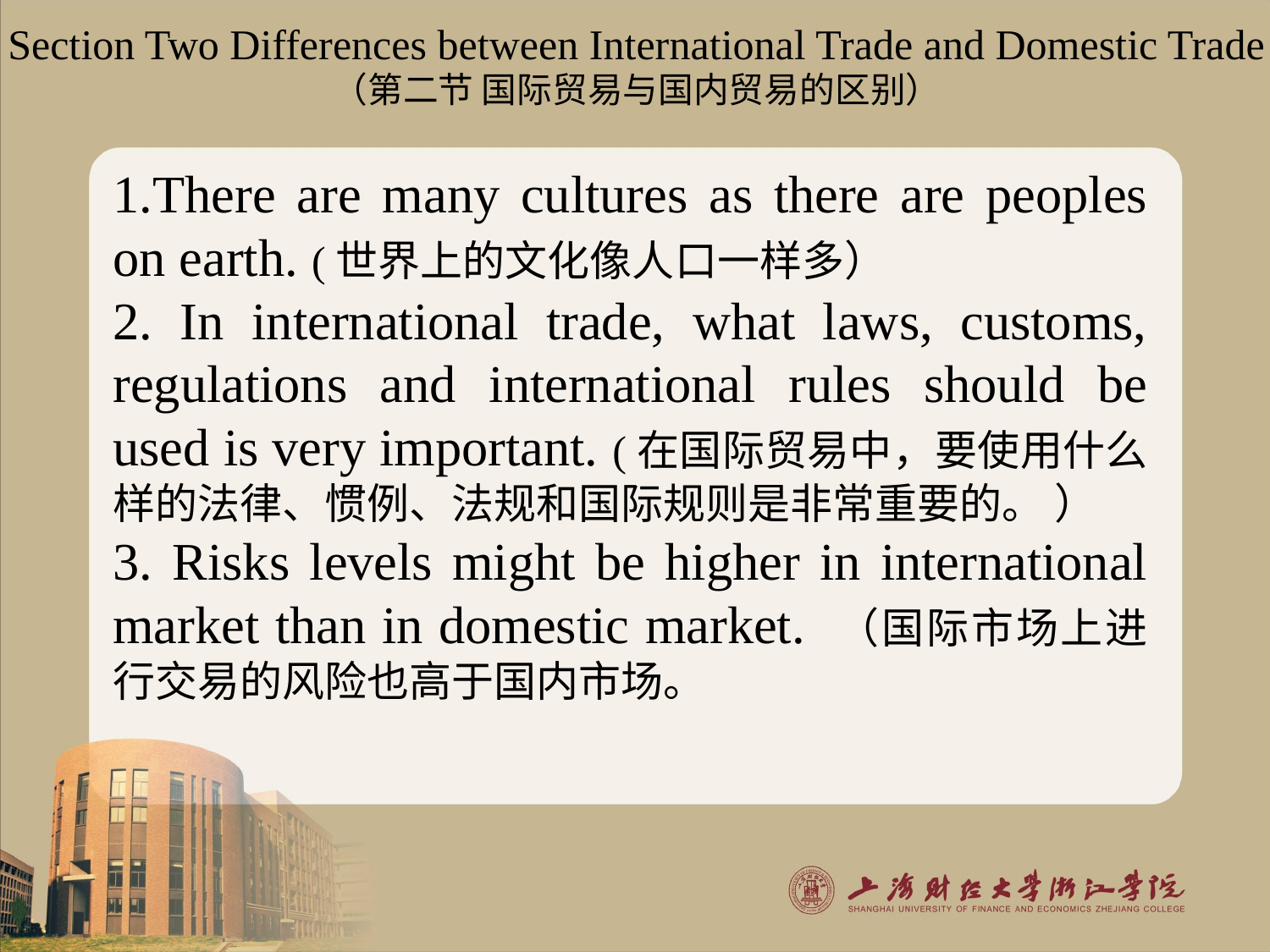

Section Two Differences between International Trade and Domestic Trade
（第二节 国际贸易与国内贸易的区别）

1.There are many cultures as there are peoples on earth. (世界上的文化像人口一样多）
2. In international trade, what laws, customs, regulations and international rules should be used is very important. (在国际贸易中，要使用什么样的法律、惯例、法规和国际规则是非常重要的。 ）
3. Risks levels might be higher in international market than in domestic market. （国际市场上进行交易的风险也高于国内市场。